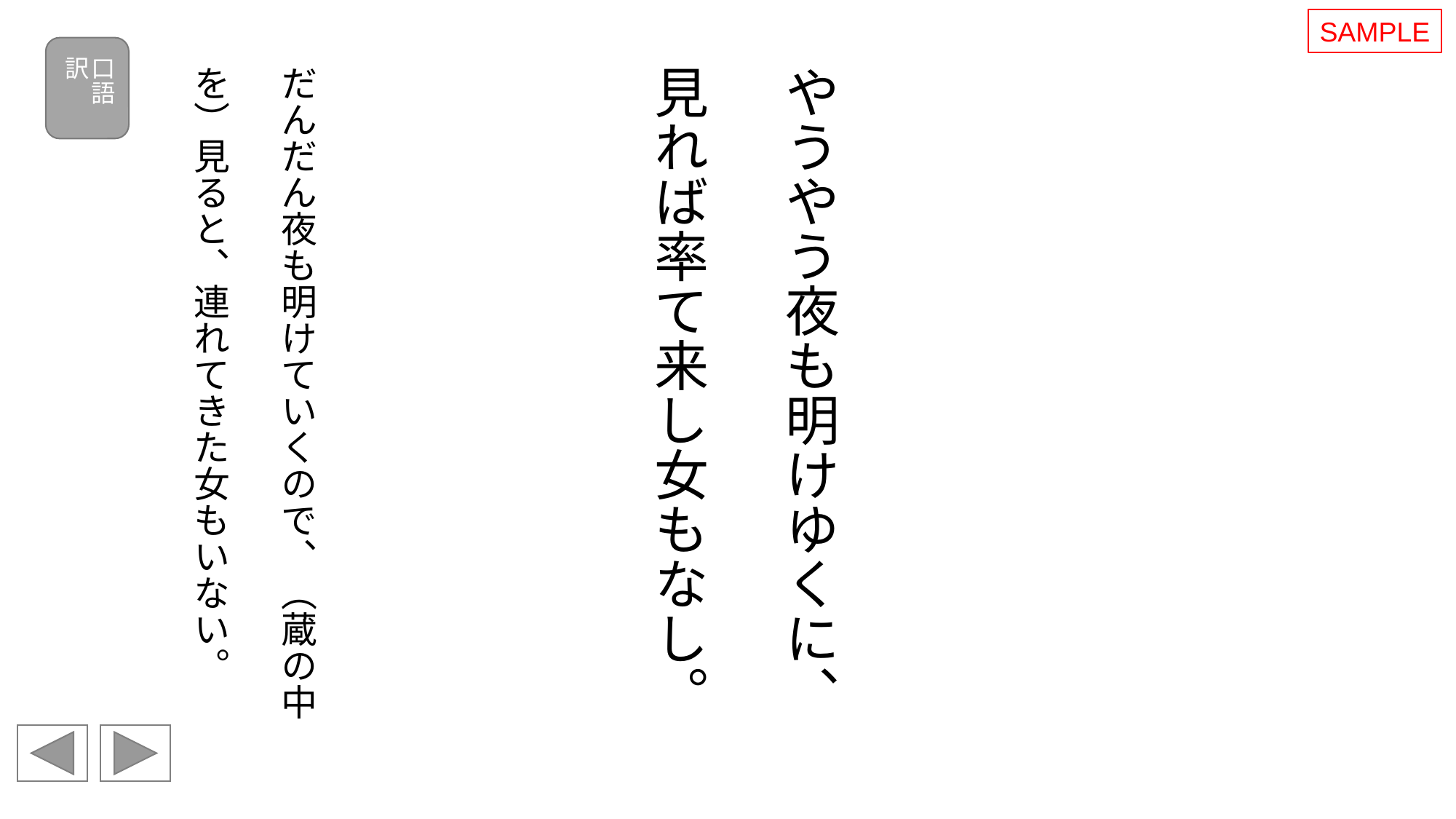

SAMPLE
口語訳
だんだん夜も明けていくので、（蔵の中を）見ると、連れてきた女もいない。
やうやう夜も明けゆくに、見れば率て来し女もなし。